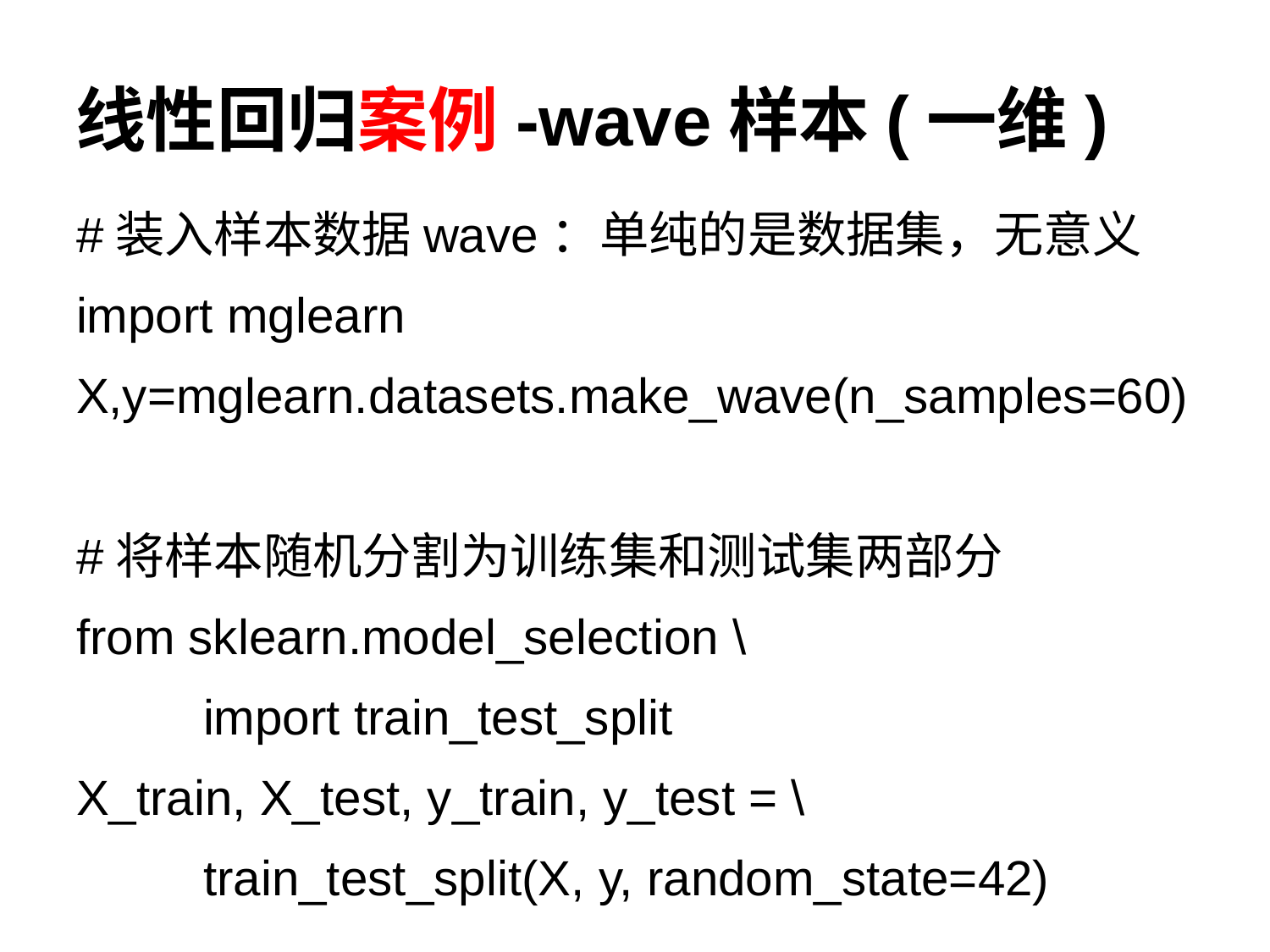

# 线性回归案例-wave样本(一维)
#装入样本数据wave：单纯的是数据集，无意义
import mglearn
X,y=mglearn.datasets.make_wave(n_samples=60)

#将样本随机分割为训练集和测试集两部分
from sklearn.model_selection \
	import train_test_split
X_train, X_test, y_train, y_test = \
	train_test_split(X, y, random_state=42)